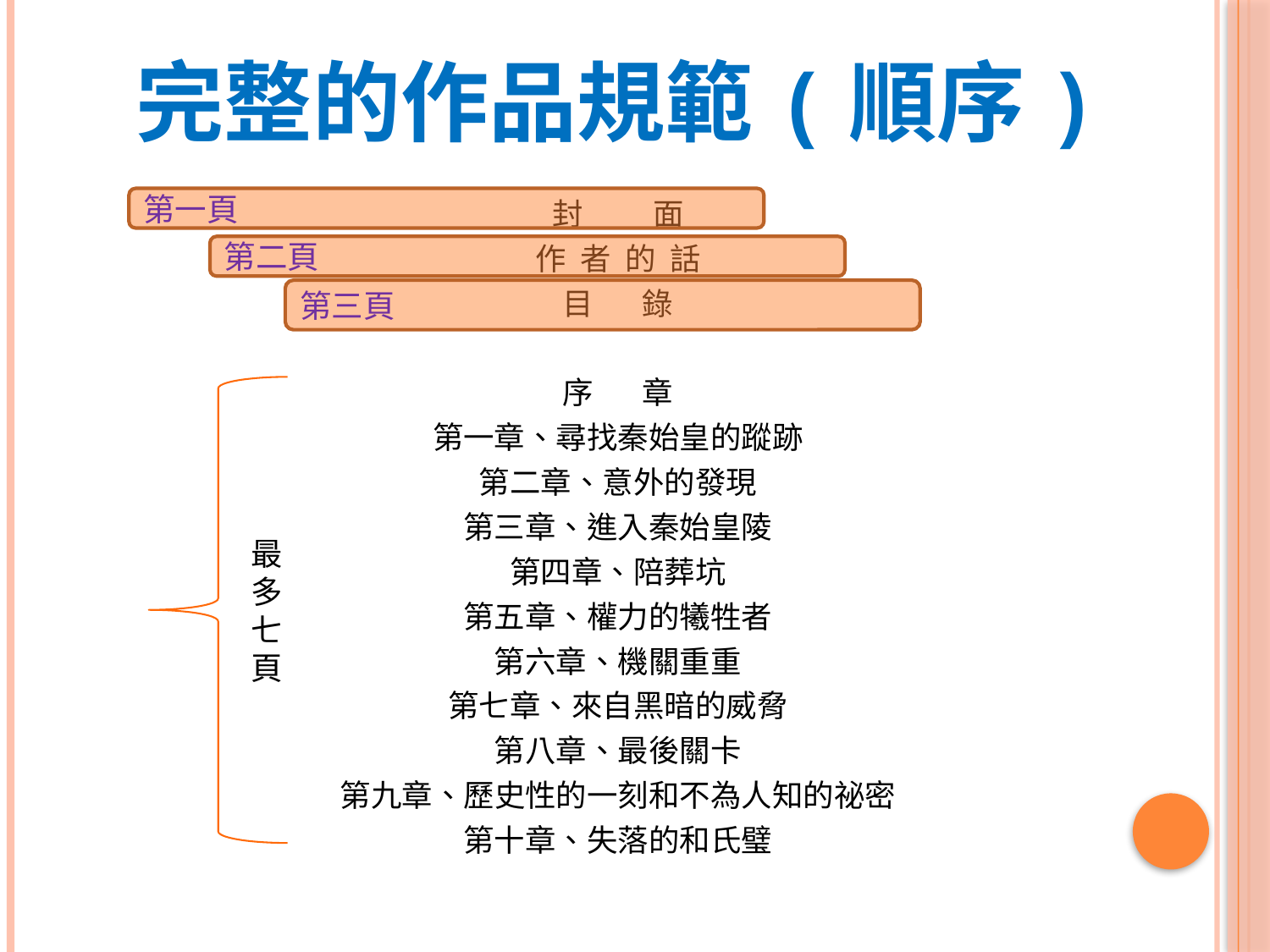

# 完整的作品規範(順序)
封          面
作  者  的  話
目       錄

序       章
第一章、尋找秦始皇的蹤跡
第二章、意外的發現
第三章、進入秦始皇陵
第四章、陪葬坑
第五章、權力的犧牲者
第六章、機關重重
第七章、來自黑暗的威脅
第八章、最後關卡
第九章、歷史性的一刻和不為人知的祕密
第十章、失落的和氏璧

第一頁
第二頁
第三頁
最多七頁